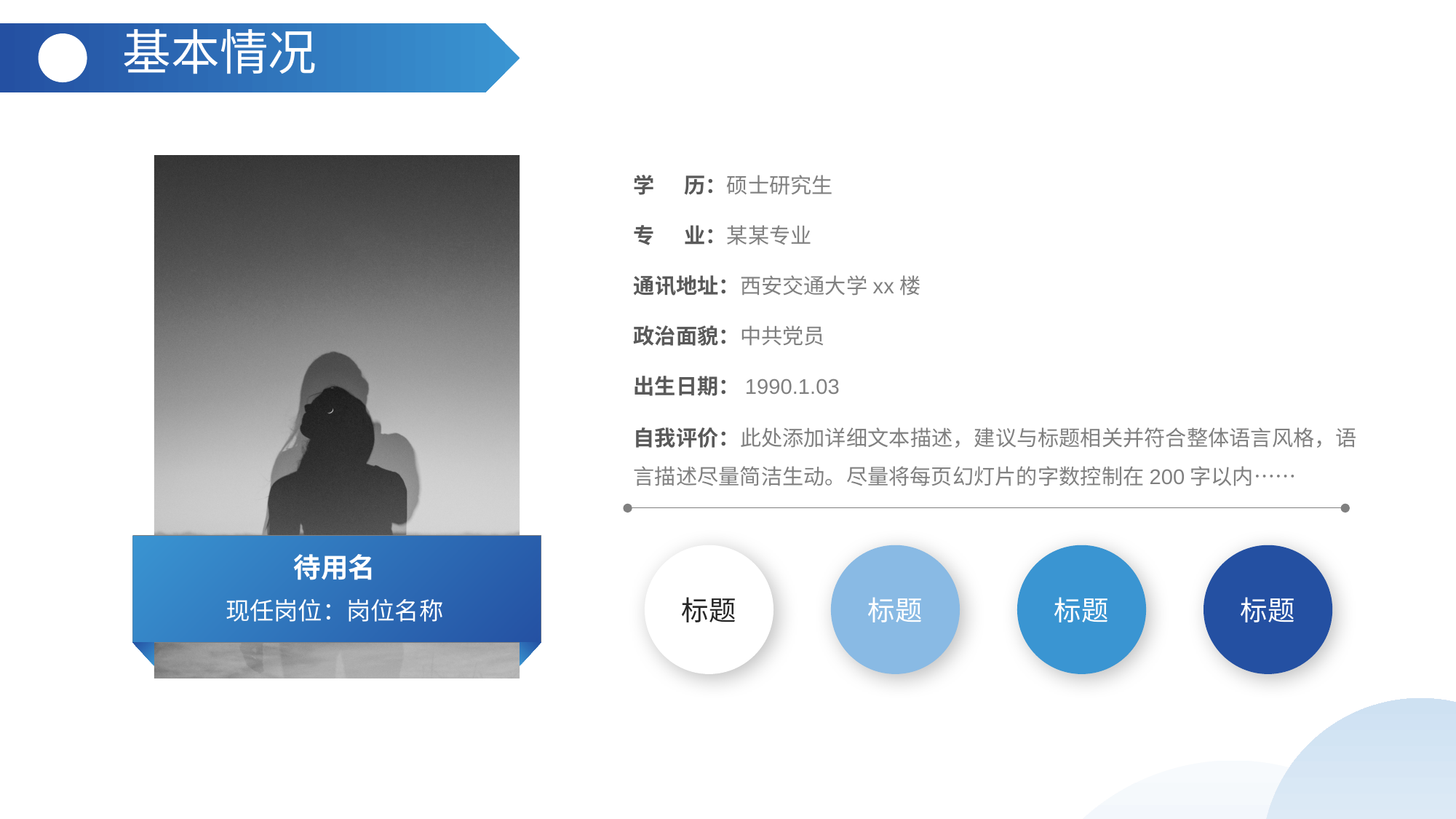

基本情况

学      历：硕士研究生
专      业：某某专业
通讯地址：西安交通大学xx楼
政治面貌：中共党员
出生日期：1990.1.03
自我评价：此处添加详细文本描述，建议与标题相关并符合整体语言风格，语言描述尽量简洁生动。尽量将每页幻灯片的字数控制在200字以内……

待用名
现任岗位：岗位名称
标题
标题
标题
标题